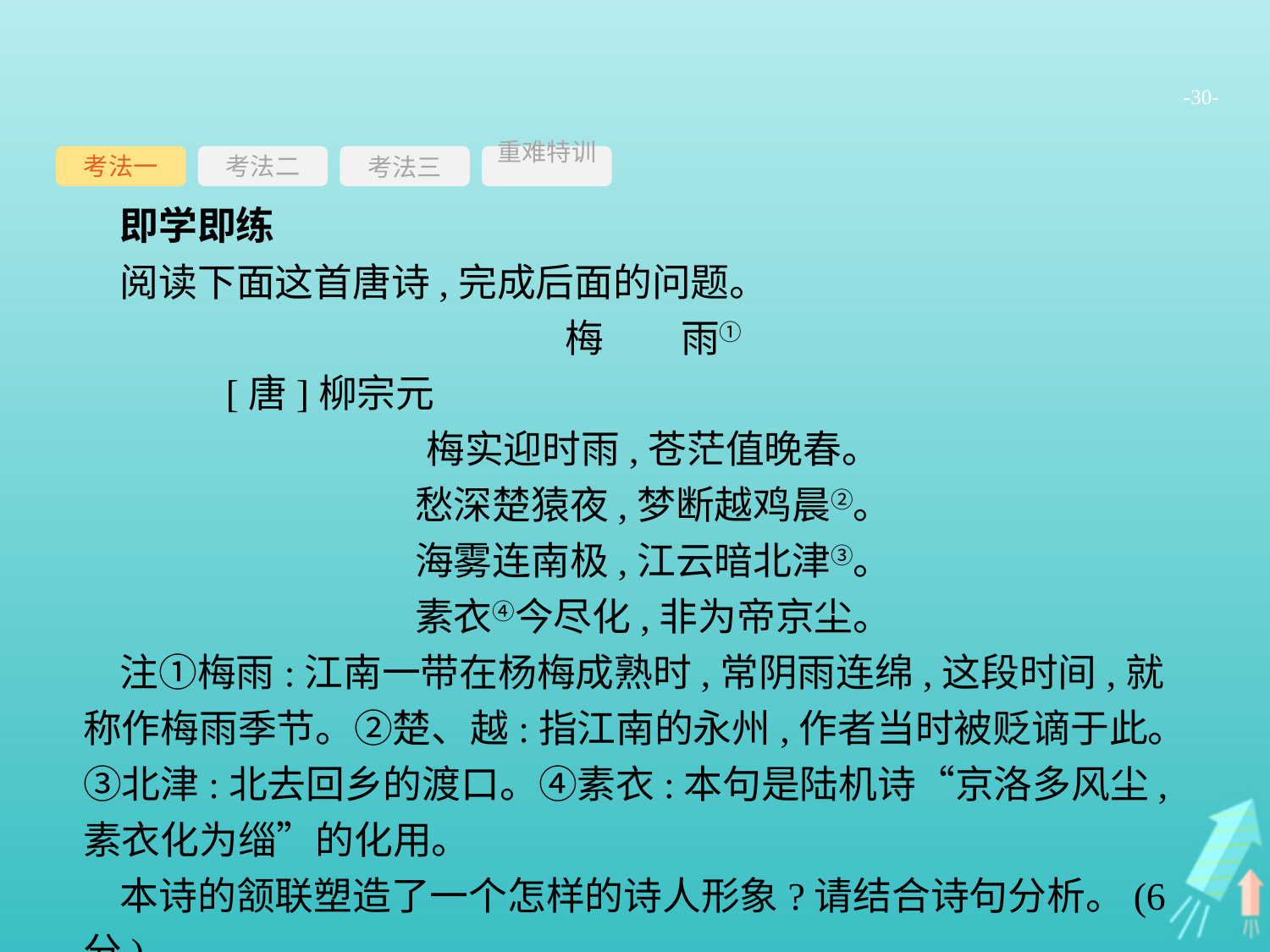

-30-
考法一
考法三
重难特训
考法二
即学即练
阅读下面这首唐诗,完成后面的问题。
梅　　雨①
	[唐]柳宗元
梅实迎时雨,苍茫值晚春。
愁深楚猿夜,梦断越鸡晨②。
海雾连南极,江云暗北津③。
素衣④今尽化,非为帝京尘。
注①梅雨:江南一带在杨梅成熟时,常阴雨连绵,这段时间,就称作梅雨季节。②楚、越:指江南的永州,作者当时被贬谪于此。③北津:北去回乡的渡口。④素衣:本句是陆机诗“京洛多风尘,素衣化为缁”的化用。
本诗的颔联塑造了一个怎样的诗人形象?请结合诗句分析。(6分)